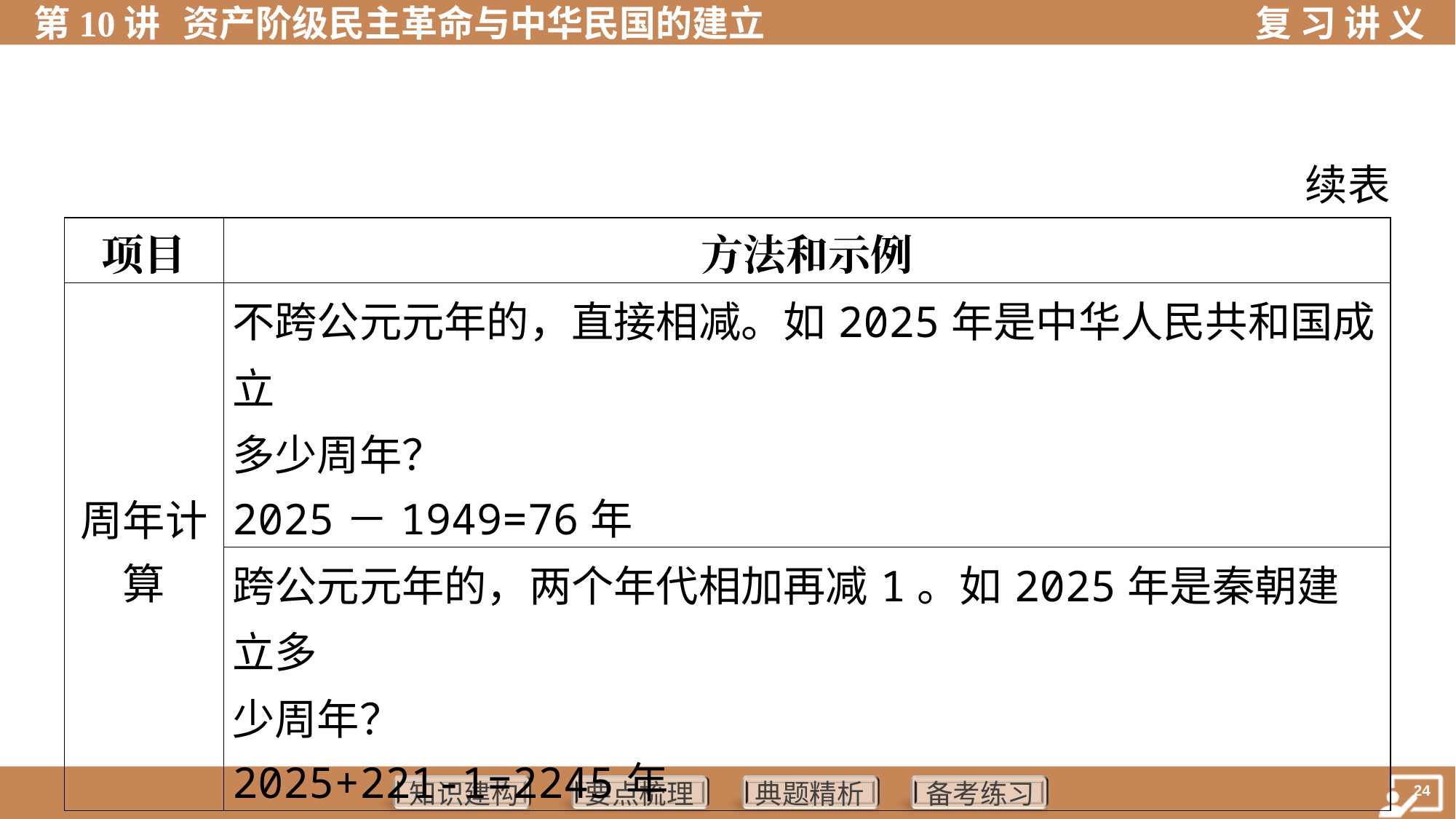

续表
| 项目 | 方法和示例 |
| --- | --- |
| 周年计 算 | 不跨公元元年的，直接相减。如2025年是中华人民共和国成立 多少周年？ 2025－1949=76年 |
|  | 跨公元元年的，两个年代相加再减1。如2025年是秦朝建立多 少周年？ 2025+221-1=2245年 |